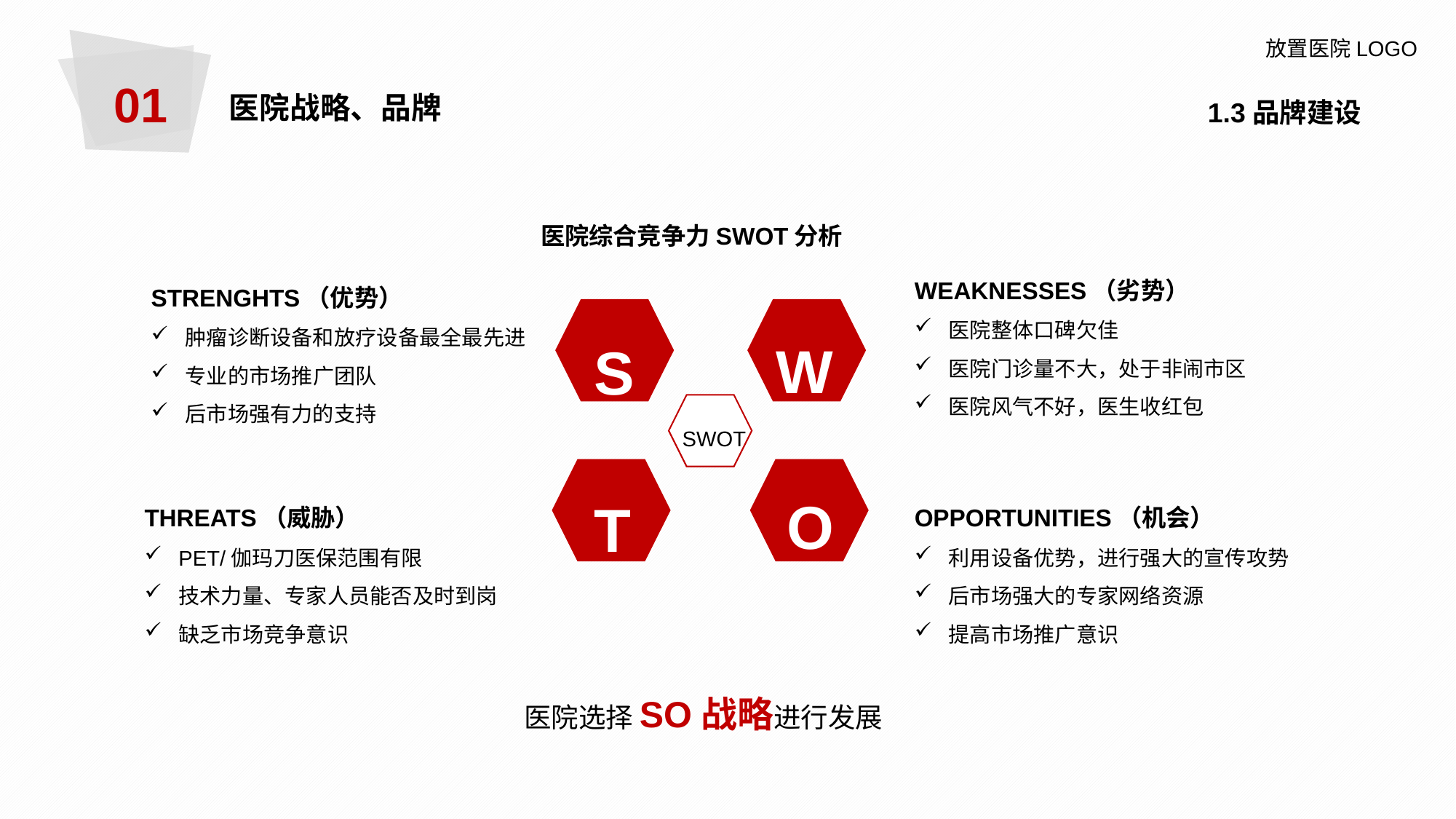

01
放置医院LOGO
医院战略、品牌
1.3品牌建设
医院综合竞争力SWOT分析
WEAKNESSES（劣势）
医院整体口碑欠佳
医院门诊量不大，处于非闹市区
医院风气不好，医生收红包
STRENGHTS（优势）
肿瘤诊断设备和放疗设备最全最先进
专业的市场推广团队
后市场强有力的支持
W
S

SWOT
O
T

THREATS（威胁）
PET/伽玛刀医保范围有限
技术力量、专家人员能否及时到岗
缺乏市场竞争意识
OPPORTUNITIES（机会）
利用设备优势，进行强大的宣传攻势
后市场强大的专家网络资源
提高市场推广意识
医院选择SO战略进行发展